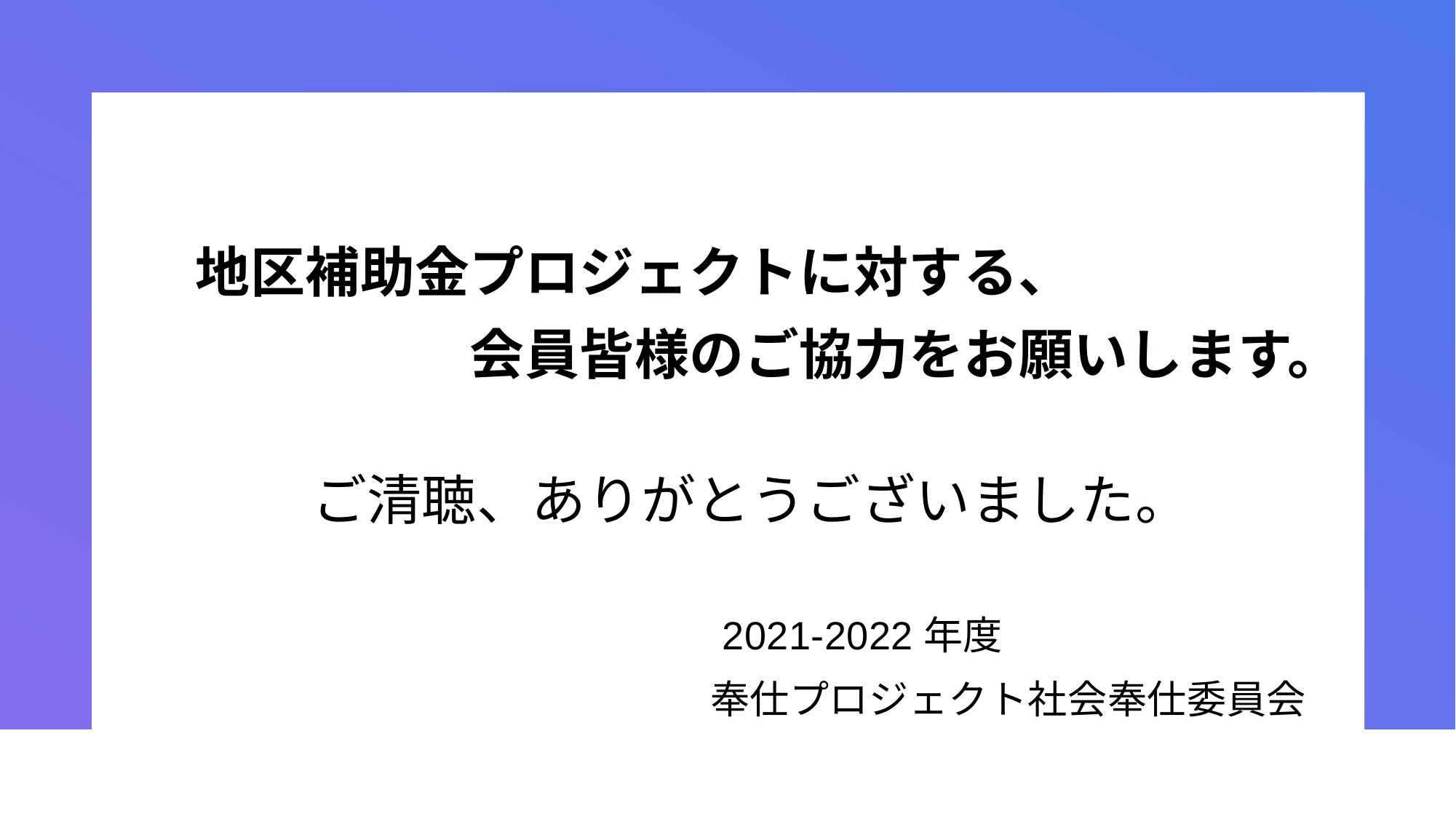

地区補助金プロジェクトに対する、
　　　　　会員皆様のご協力をお願いします。

ご清聴、ありがとうございました。

　　　　　　　　　　　　　2021-2022年度
奉仕プロジェクト社会奉仕委員会